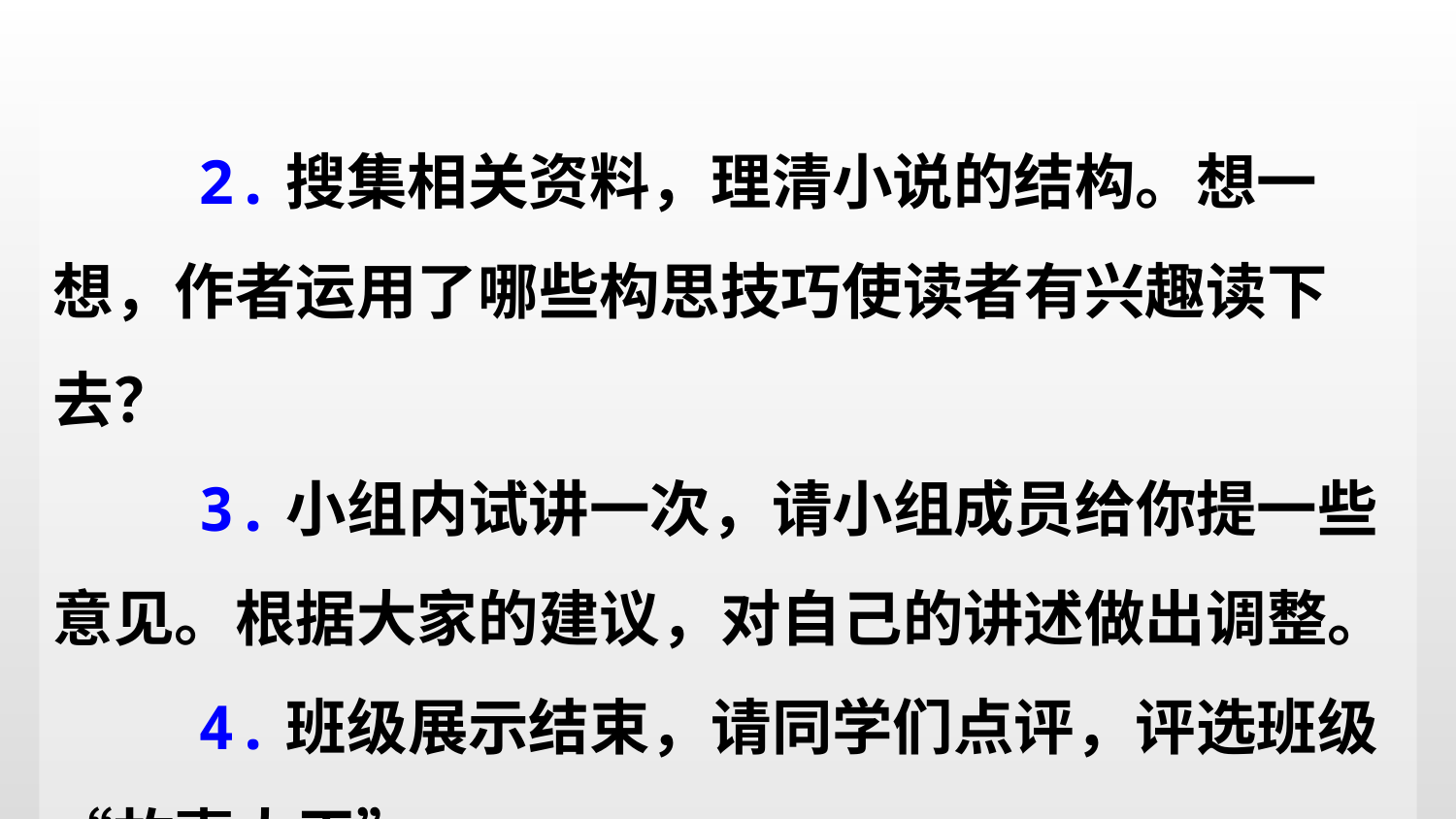

2.搜集相关资料，理清小说的结构。想一想，作者运用了哪些构思技巧使读者有兴趣读下去？
    3.小组内试讲一次，请小组成员给你提一些意见。根据大家的建议，对自己的讲述做出调整。
    4.班级展示结束，请同学们点评，评选班级“故事大王”。